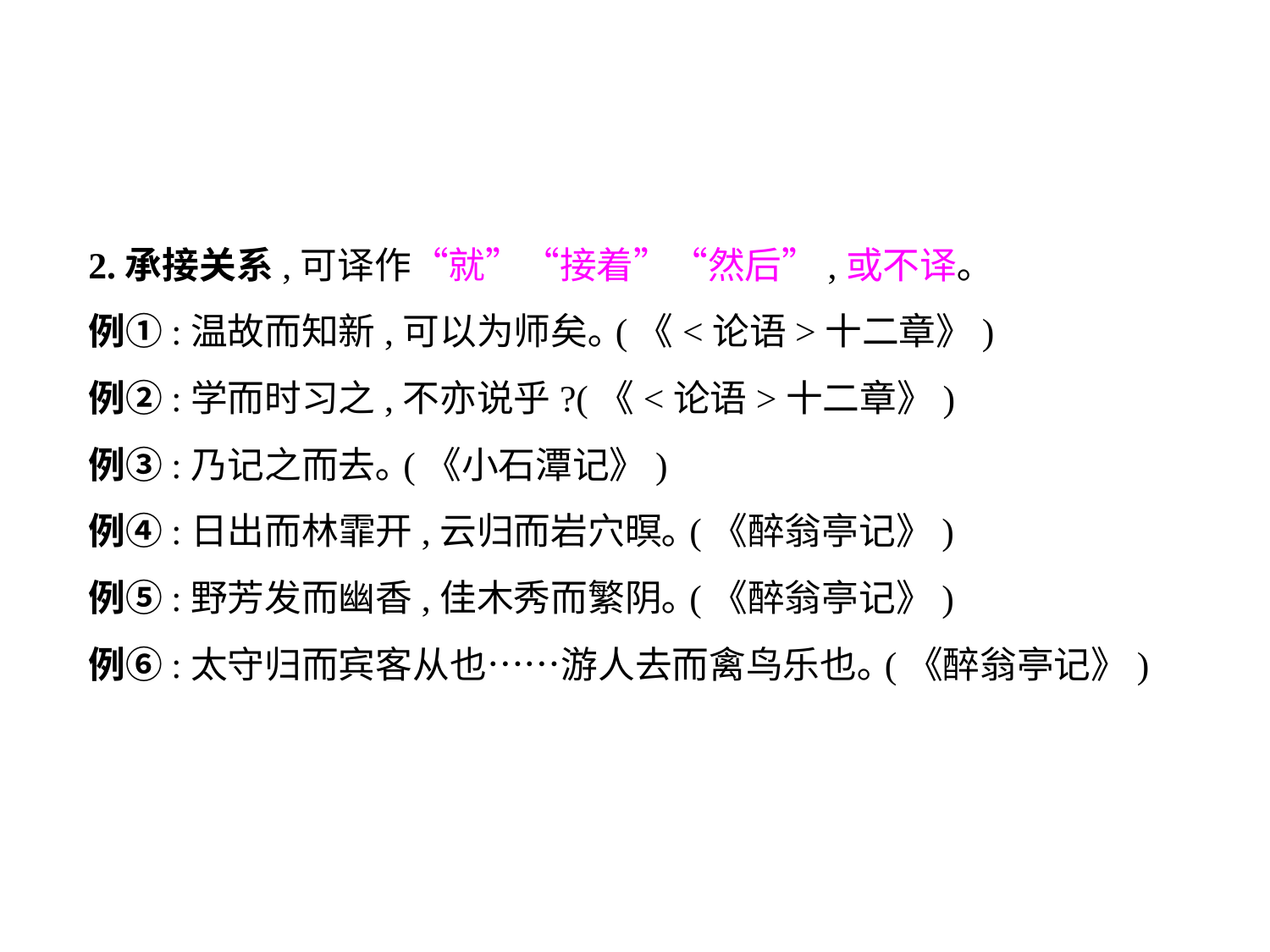

2.承接关系,可译作“就”“接着”“然后”,或不译｡
例①:温故而知新,可以为师矣｡(《<论语>十二章》)
例②:学而时习之,不亦说乎?(《<论语>十二章》)
例③:乃记之而去｡(《小石潭记》)
例④:日出而林霏开,云归而岩穴暝｡(《醉翁亭记》)
例⑤:野芳发而幽香,佳木秀而繁阴｡(《醉翁亭记》)
例⑥:太守归而宾客从也……游人去而禽鸟乐也｡(《醉翁亭记》)